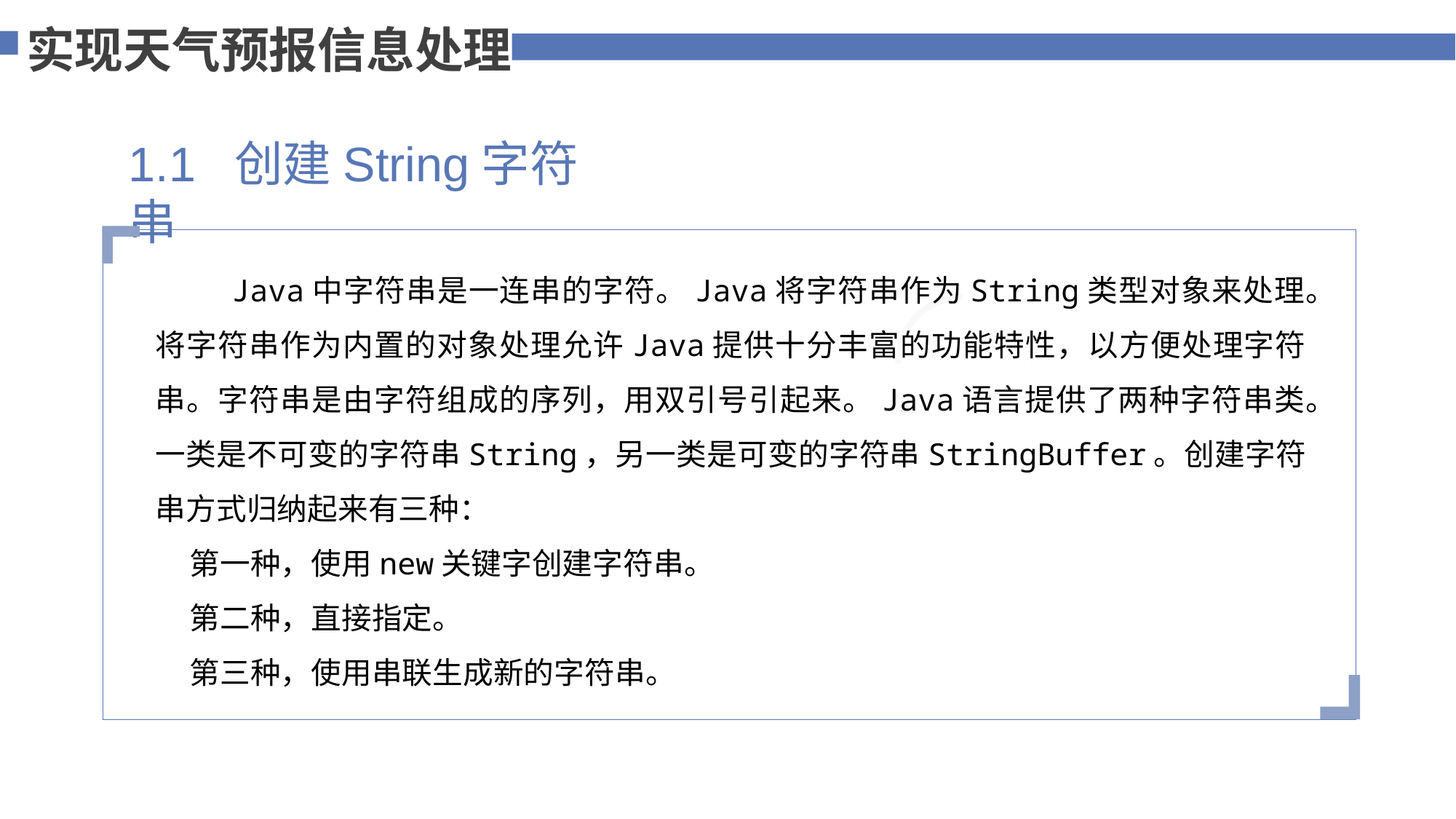

实现天气预报信息处理

1.1  创建String字符串

    Java中字符串是一连串的字符。Java将字符串作为String类型对象来处理。将字符串作为内置的对象处理允许Java提供十分丰富的功能特性，以方便处理字符串。字符串是由字符组成的序列，用双引号引起来。Java语言提供了两种字符串类。一类是不可变的字符串String，另一类是可变的字符串StringBuffer。创建字符串方式归纳起来有三种：
    第一种，使用new关键字创建字符串。
    第二种，直接指定。
    第三种，使用串联生成新的字符串。
添加标题内容
您的内容打在这里，或者通过复制您的文本后，在此框中选择粘贴，并选择只保留文字。

75%